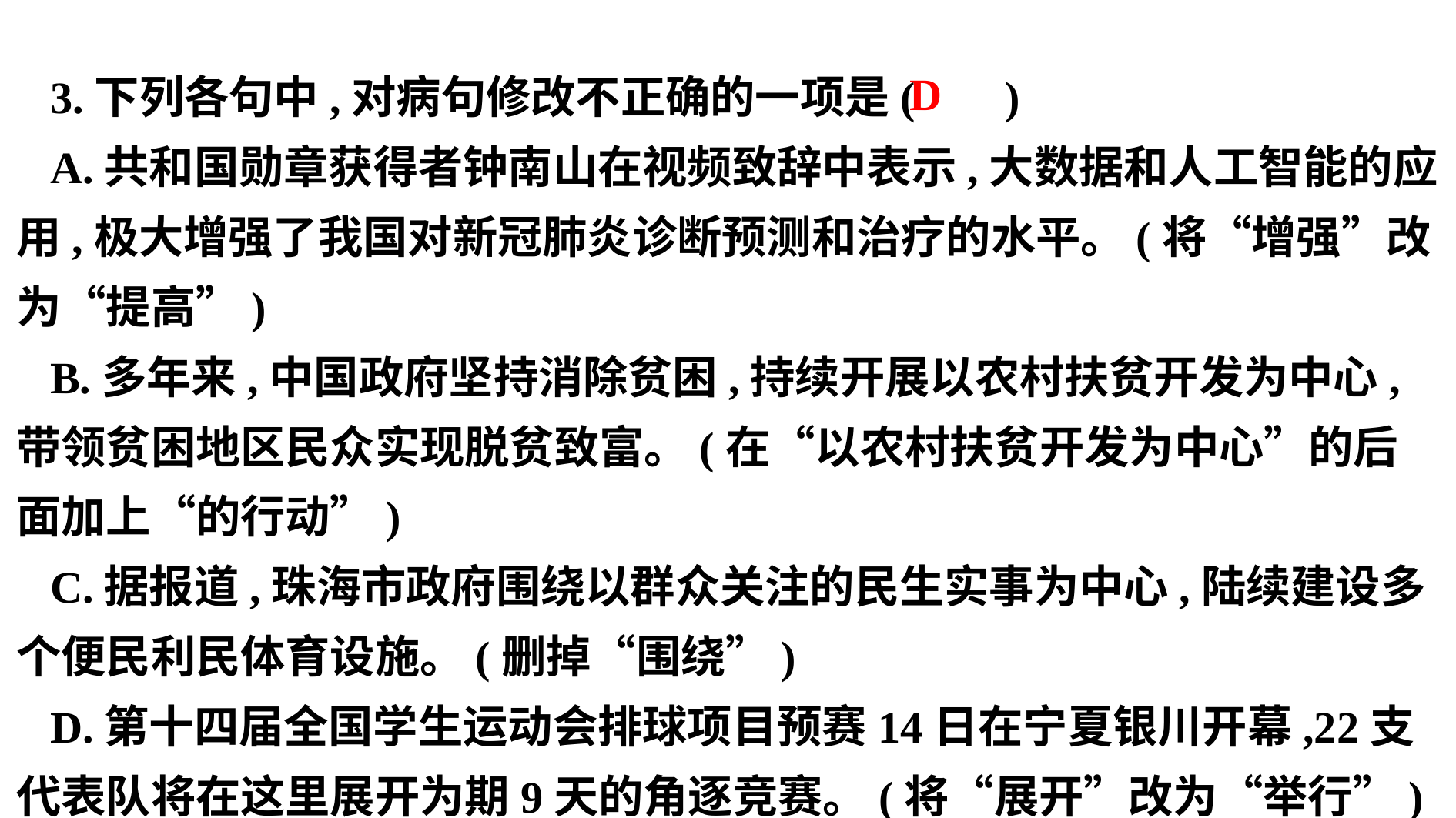

3.下列各句中,对病句修改不正确的一项是(        )
A.共和国勋章获得者钟南山在视频致辞中表示,大数据和人工智能的应用,极大增强了我国对新冠肺炎诊断预测和治疗的水平。(将“增强”改为“提高”)
B.多年来,中国政府坚持消除贫困,持续开展以农村扶贫开发为中心,带领贫困地区民众实现脱贫致富。(在“以农村扶贫开发为中心”的后面加上“的行动”)
C.据报道,珠海市政府围绕以群众关注的民生实事为中心,陆续建设多个便民利民体育设施。(删掉“围绕”)
D.第十四届全国学生运动会排球项目预赛14日在宁夏银川开幕,22支代表队将在这里展开为期9天的角逐竞赛。(将“展开”改为“举行”)
   D